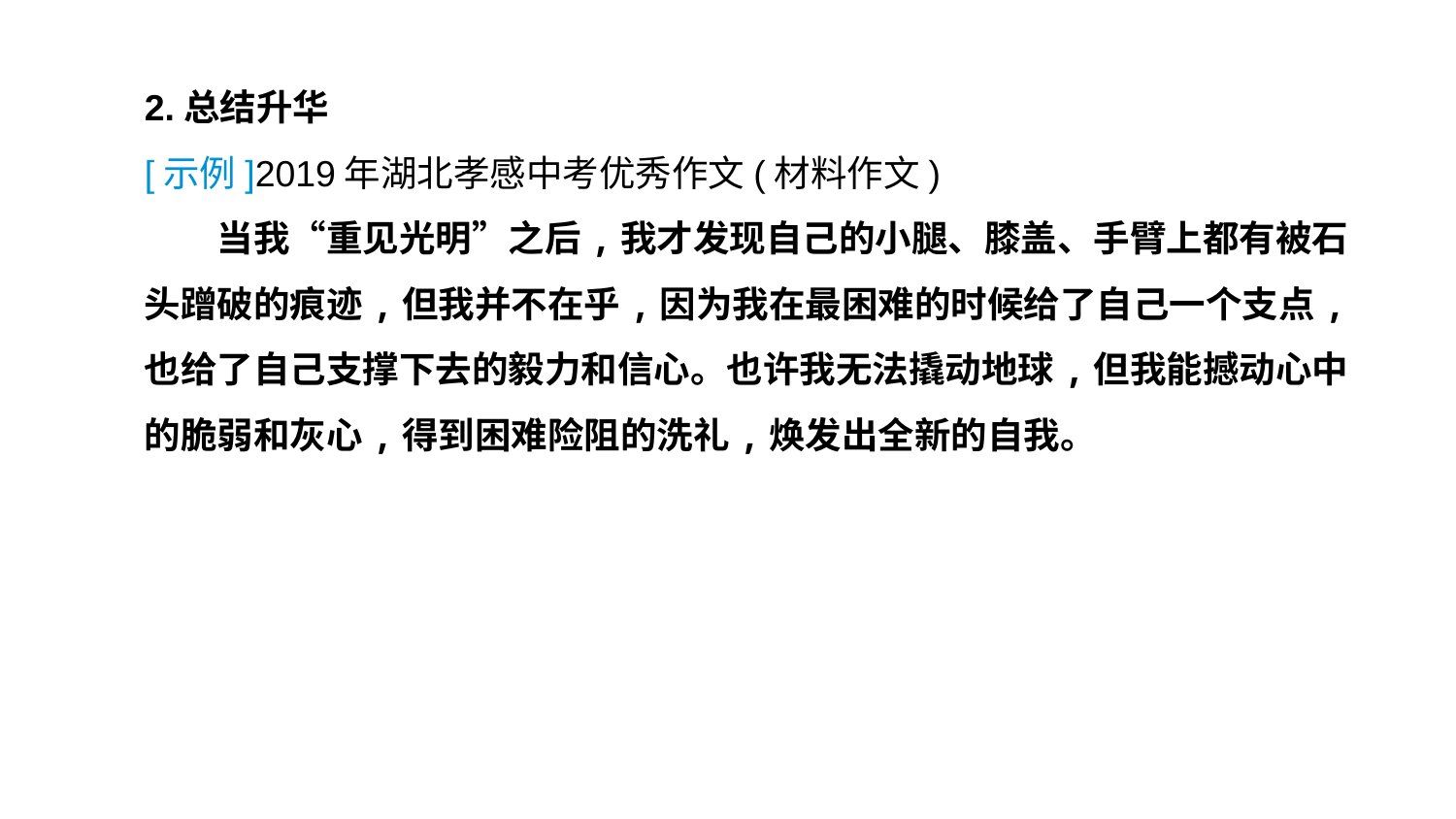

2.总结升华
[示例]2019年湖北孝感中考优秀作文(材料作文)
　　当我“重见光明”之后,我才发现自己的小腿、膝盖、手臂上都有被石头蹭破的痕迹,但我并不在乎,因为我在最困难的时候给了自己一个支点,也给了自己支撑下去的毅力和信心。也许我无法撬动地球,但我能撼动心中的脆弱和灰心,得到困难险阻的洗礼,焕发出全新的自我。